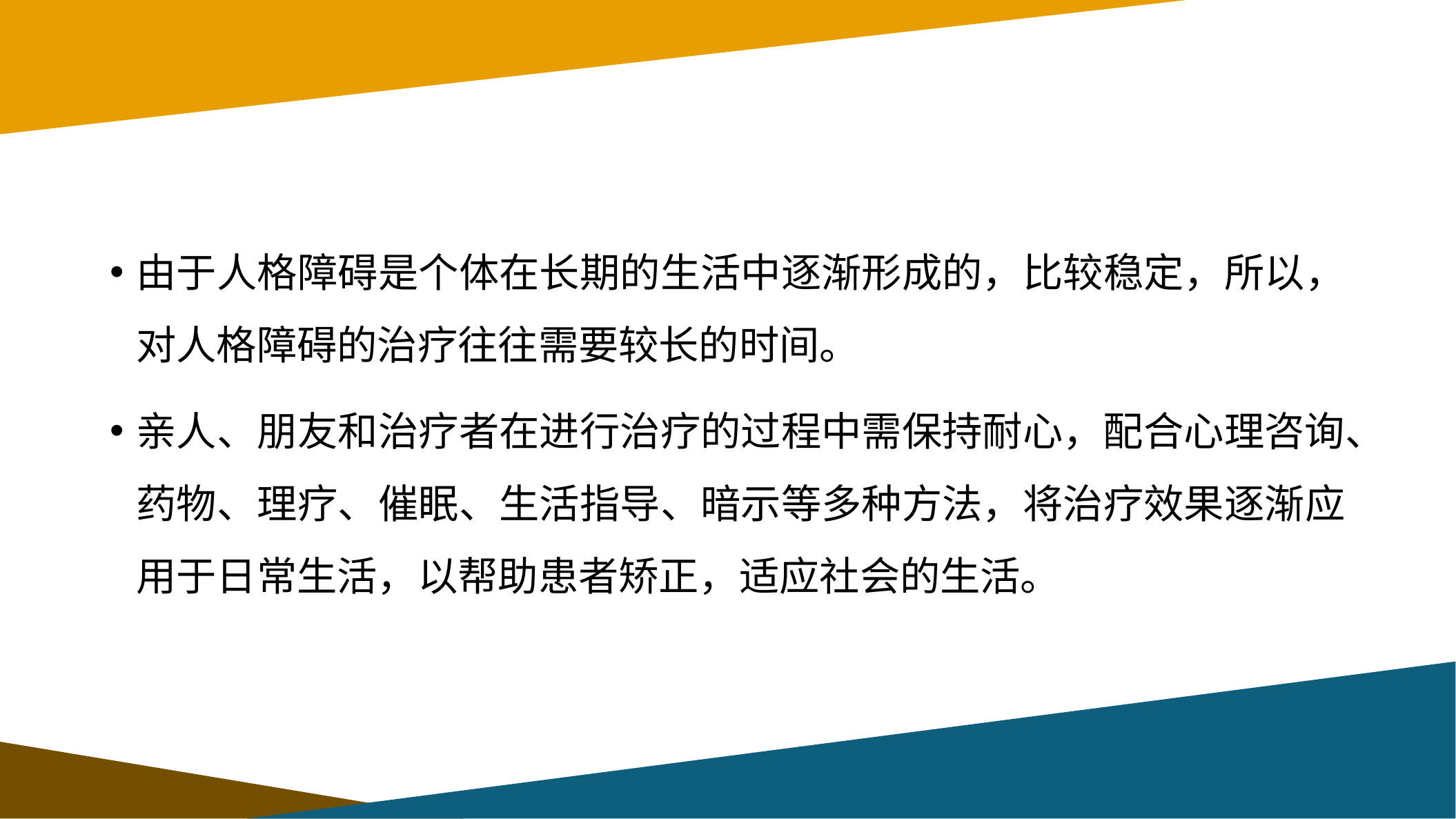

由于人格障碍是个体在长期的生活中逐渐形成的，比较稳定，所以，对人格障碍的治疗往往需要较长的时间。
亲人、朋友和治疗者在进行治疗的过程中需保持耐心，配合心理咨询、药物、理疗、催眠、生活指导、暗示等多种方法，将治疗效果逐渐应用于日常生活，以帮助患者矫正，适应社会的生活。